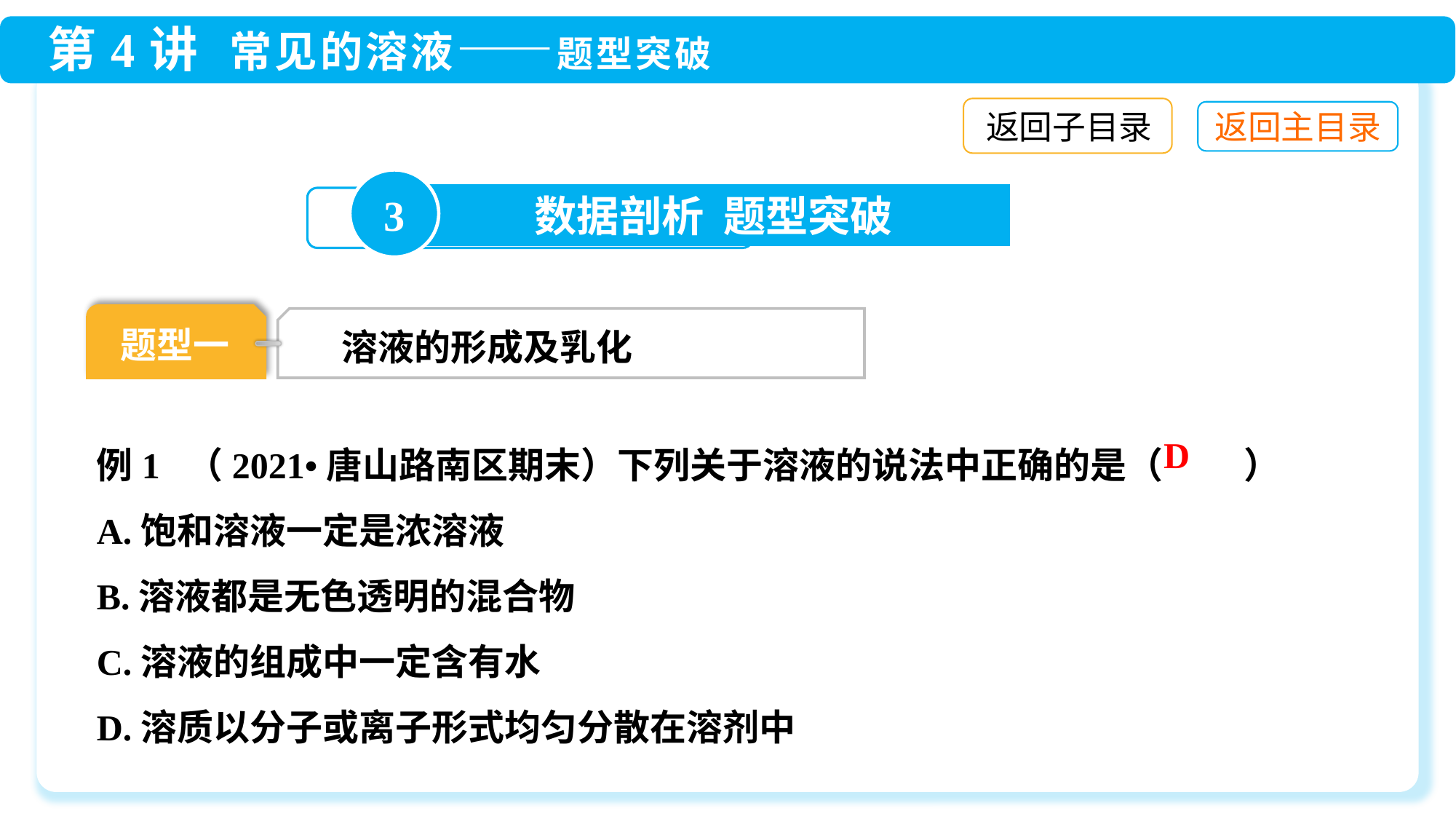

返回子目录

3
数据剖析  题型突破

题型一
溶液的形成及乳化

例1  （2021•唐山路南区期末）下列关于溶液的说法中正确的是（ 　　）
A.饱和溶液一定是浓溶液
B.溶液都是无色透明的混合物
C.溶液的组成中一定含有水
D.溶质以分子或离子形式均匀分散在溶剂中
D